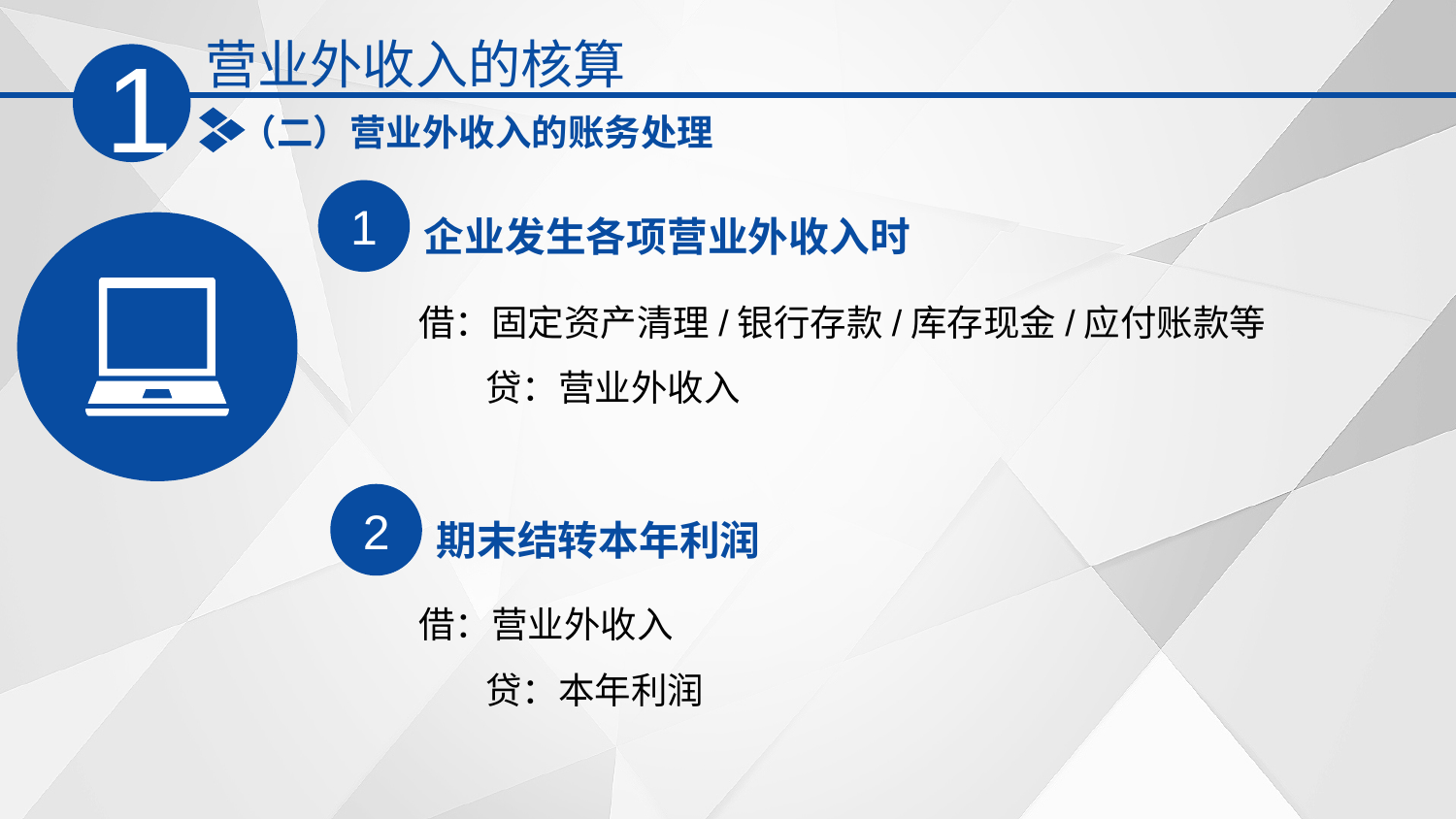

营业外收入的核算
1

（二）营业外收入的账务处理

1
企业发生各项营业外收入时

借：固定资产清理/银行存款/库存现金/应付账款等
       贷：营业外收入
2
期末结转本年利润
借：营业外收入
       贷：本年利润